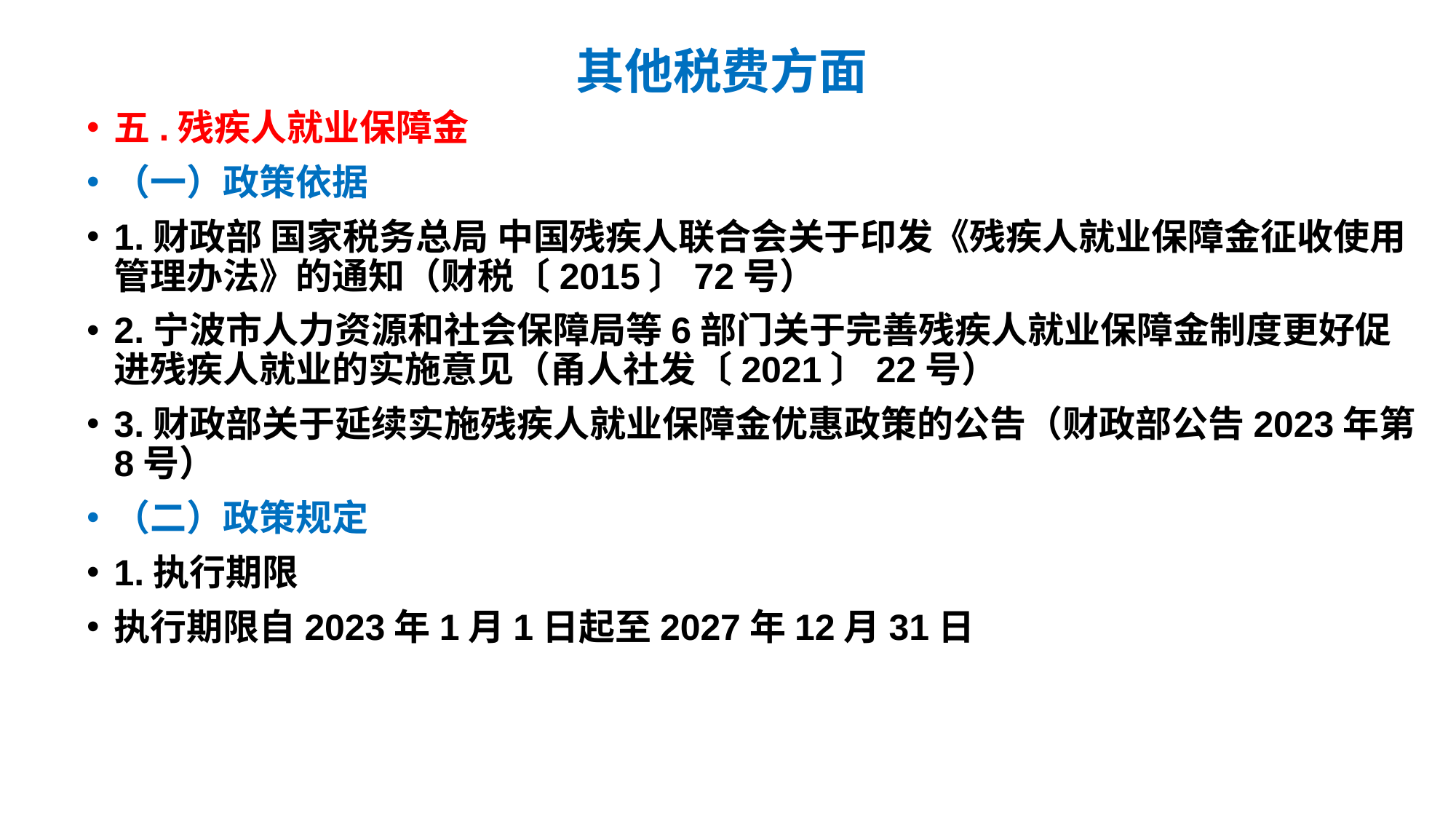

# 其他税费方面
五.残疾人就业保障金
（一）政策依据
1.财政部 国家税务总局 中国残疾人联合会关于印发《残疾人就业保障金征收使用管理办法》的通知（财税〔2015〕72号）
2.宁波市人力资源和社会保障局等6部门关于完善残疾人就业保障金制度更好促进残疾人就业的实施意见（甬人社发〔2021〕22号）
3.财政部关于延续实施残疾人就业保障金优惠政策的公告（财政部公告2023年第8号）
（二）政策规定
1.执行期限
执行期限自2023年1月1日起至2027年12月31日